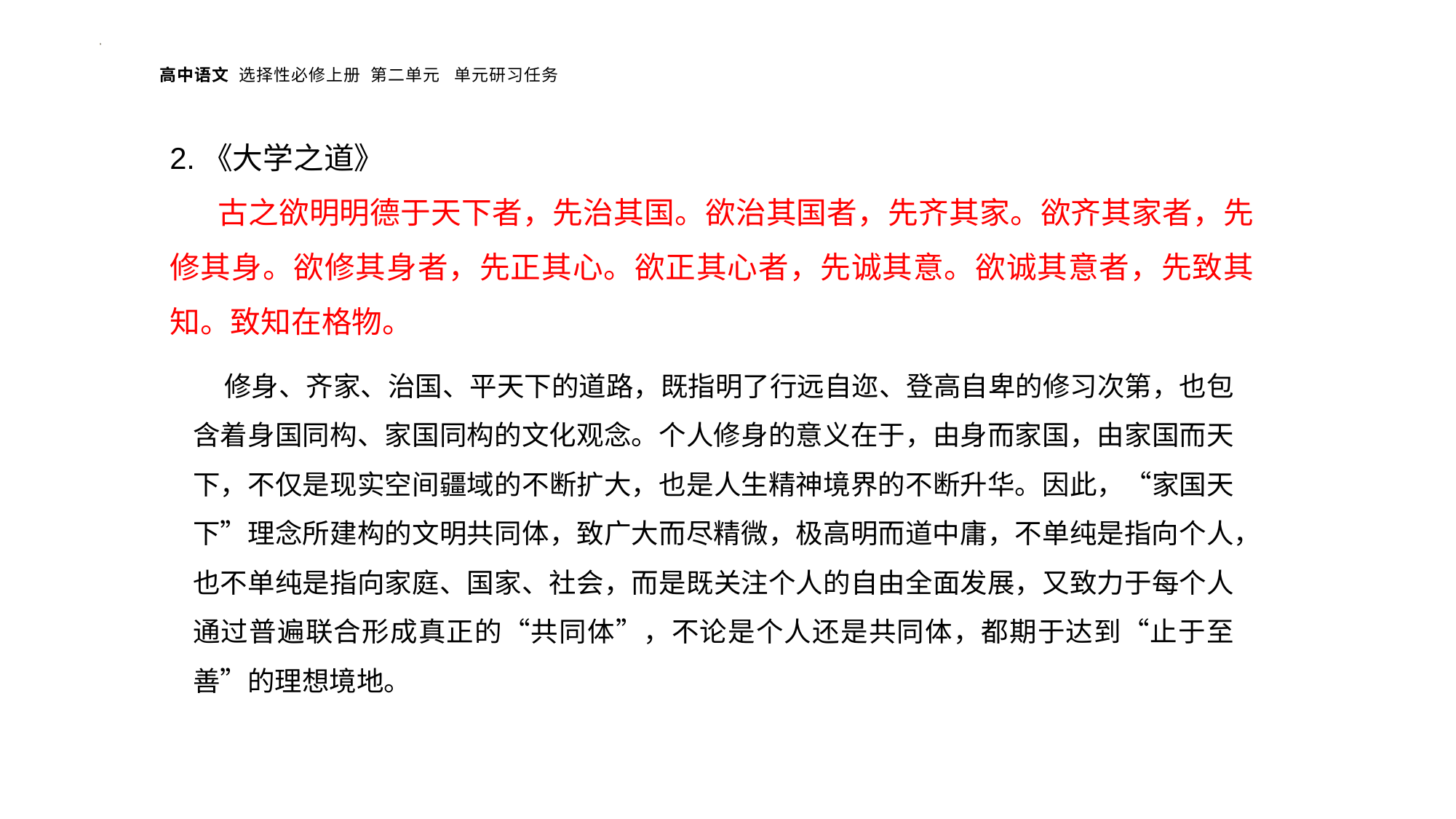

2.《大学之道》
      古之欲明明德于天下者，先治其国。欲治其国者，先齐其家。欲齐其家者，先修其身。欲修其身者，先正其心。欲正其心者，先诚其意。欲诚其意者，先致其知。致知在格物。
    修身、齐家、治国、平天下的道路，既指明了行远自迩、登高自卑的修习次第，也包含着身国同构、家国同构的文化观念。个人修身的意义在于，由身而家国，由家国而天下，不仅是现实空间疆域的不断扩大，也是人生精神境界的不断升华。因此，“家国天下”理念所建构的文明共同体，致广大而尽精微，极高明而道中庸，不单纯是指向个人，也不单纯是指向家庭、国家、社会，而是既关注个人的自由全面发展，又致力于每个人通过普遍联合形成真正的“共同体”，不论是个人还是共同体，都期于达到“止于至善”的理想境地。